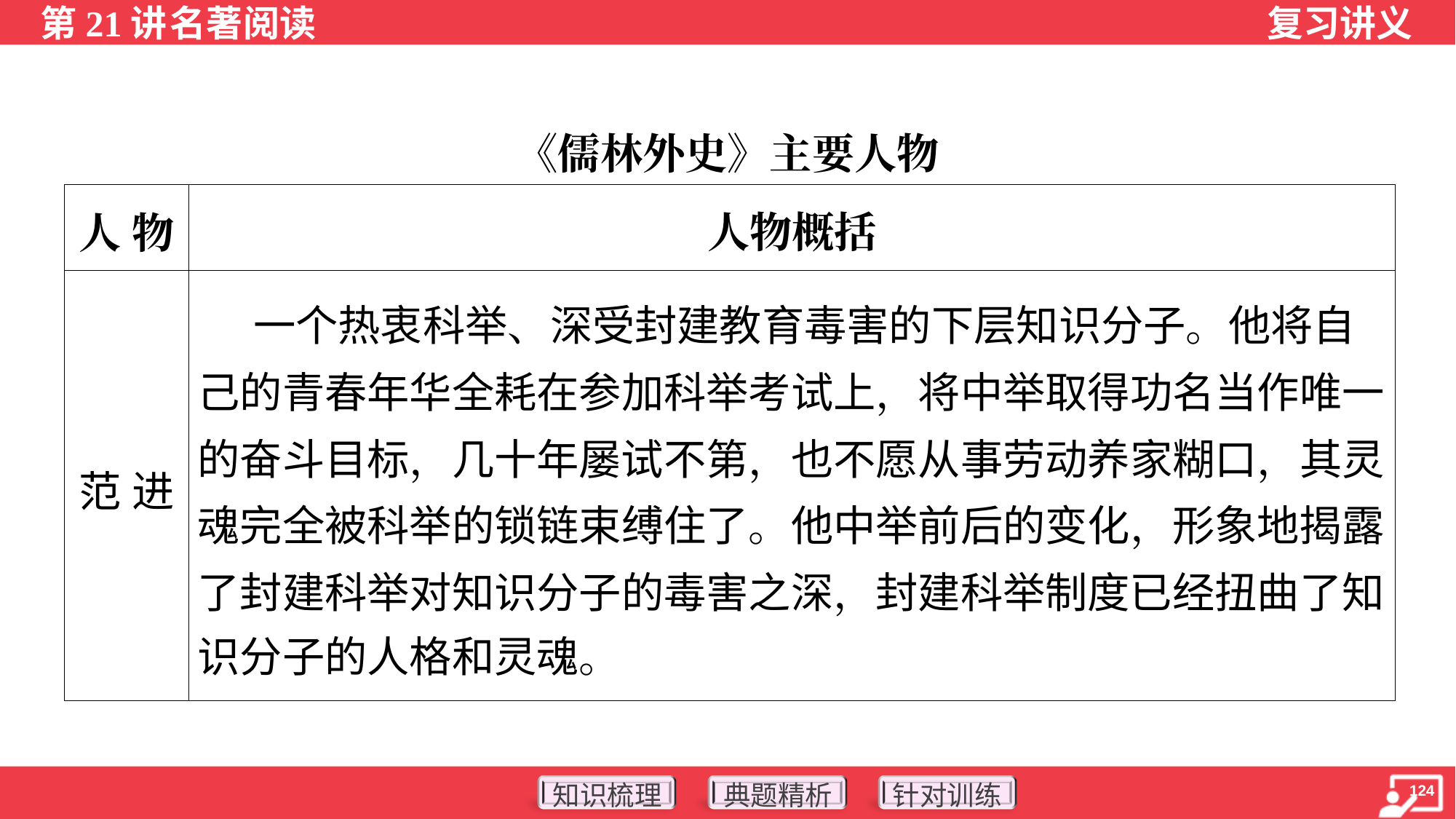

《儒林外史》主要人物
| 人 物 | 人物概括 |
| --- | --- |
| 范 进 | 一个热衷科举、深受封建教育毒害的下层知识分子。他将自 己的青春年华全耗在参加科举考试上，将中举取得功名当作唯一 的奋斗目标，几十年屡试不第，也不愿从事劳动养家糊口，其灵 魂完全被科举的锁链束缚住了。他中举前后的变化，形象地揭露 了封建科举对知识分子的毒害之深，封建科举制度已经扭曲了知 识分子的人格和灵魂。 |